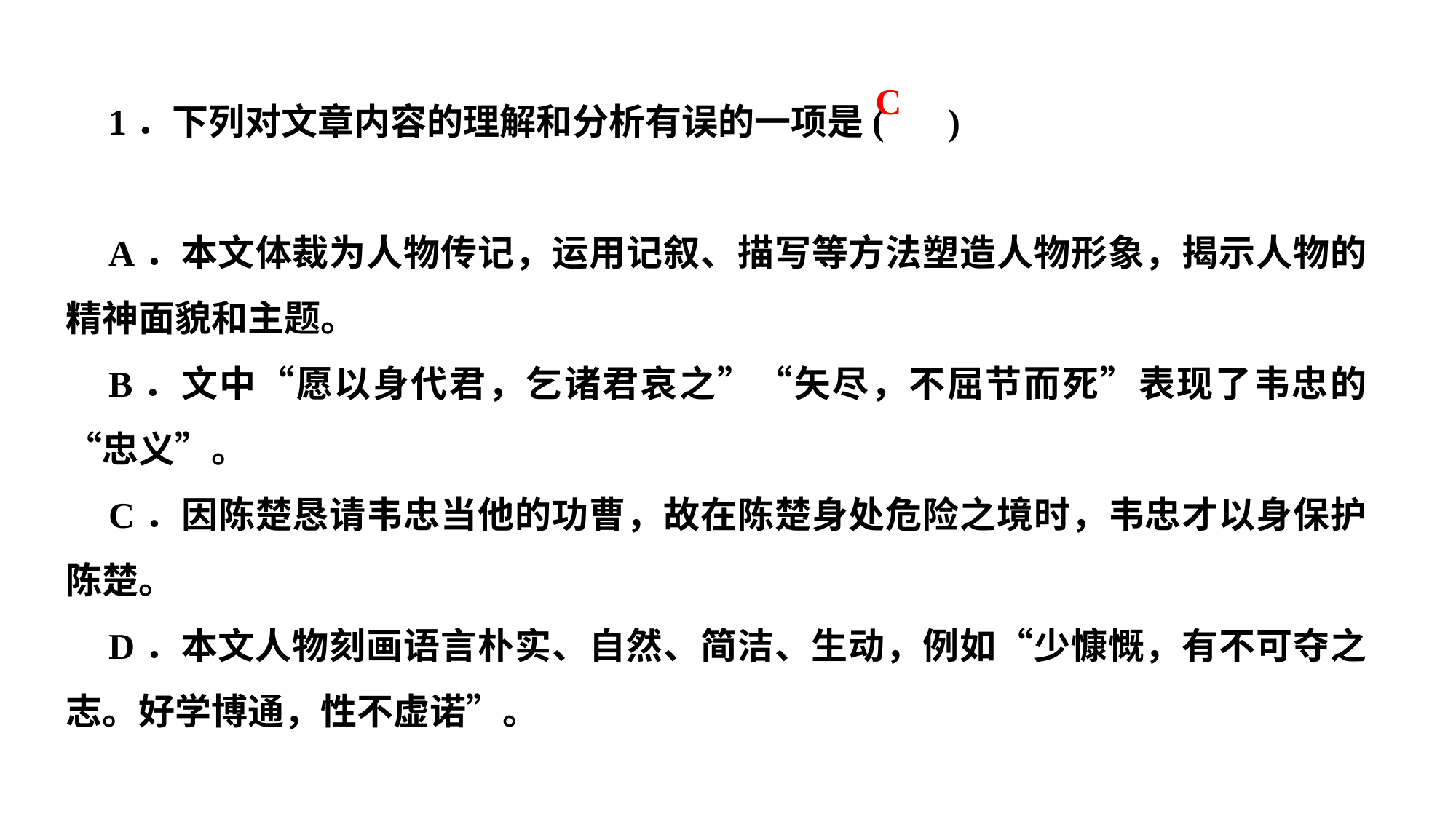

1．下列对文章内容的理解和分析有误的一项是(       )

A．本文体裁为人物传记，运用记叙、描写等方法塑造人物形象，揭示人物的精神面貌和主题。
B．文中“愿以身代君，乞诸君哀之”“矢尽，不屈节而死”表现了韦忠的“忠义”。
C．因陈楚恳请韦忠当他的功曹，故在陈楚身处危险之境时，韦忠才以身保护陈楚。
D．本文人物刻画语言朴实、自然、简洁、生动，例如“少慷慨，有不可夺之志。好学博通，性不虚诺”。
C